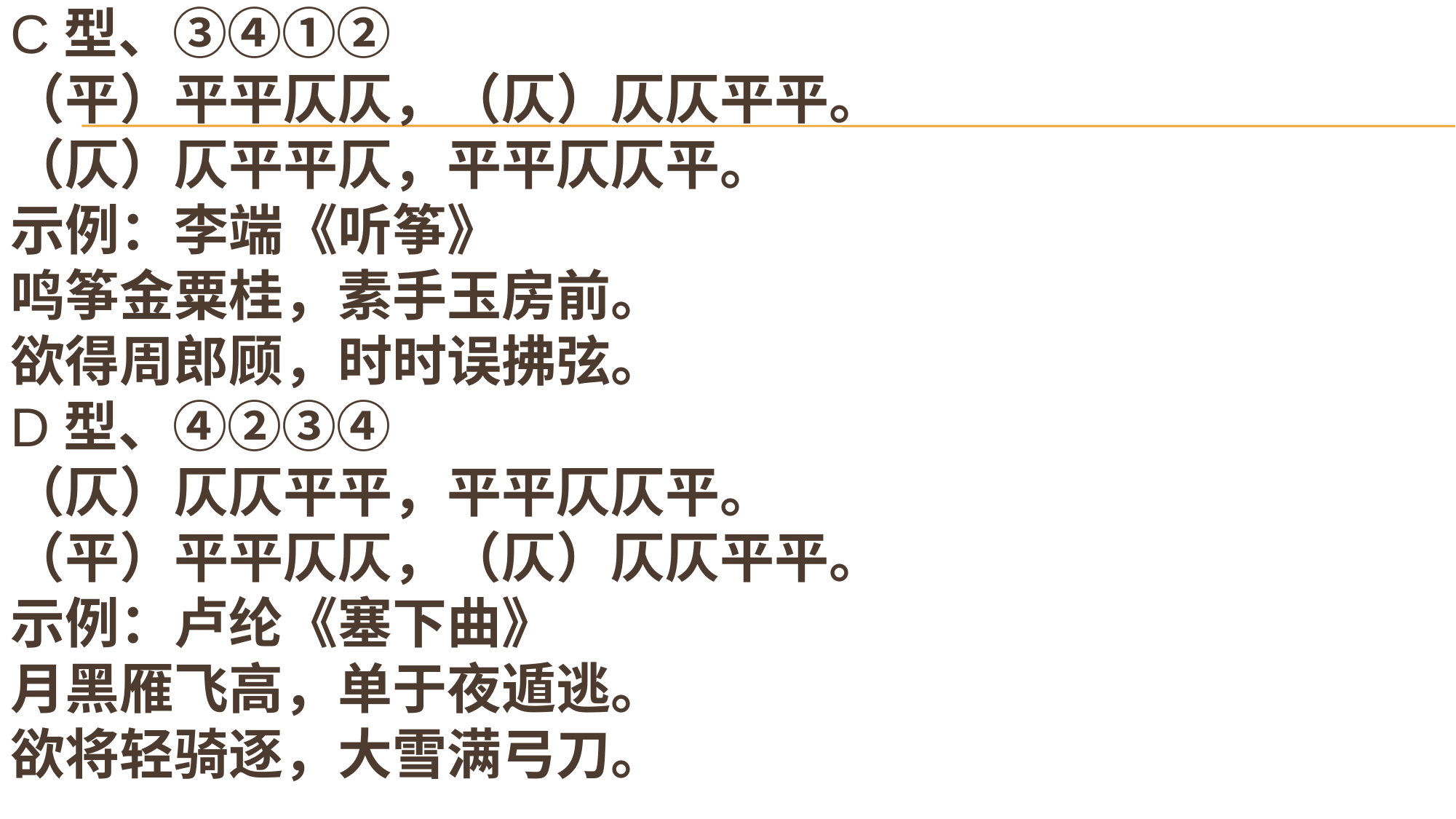

# C型、③④①② （平）平平仄仄，（仄）仄仄平平。 （仄）仄平平仄，平平仄仄平。 示例：李端《听筝》 鸣筝金粟桂，素手玉房前。 欲得周郎顾，时时误拂弦。 D型、④②③④ （仄）仄仄平平，平平仄仄平。 （平）平平仄仄，（仄）仄仄平平。 示例：卢纶《塞下曲》 月黑雁飞高，单于夜遁逃。 欲将轻骑逐，大雪满弓刀。